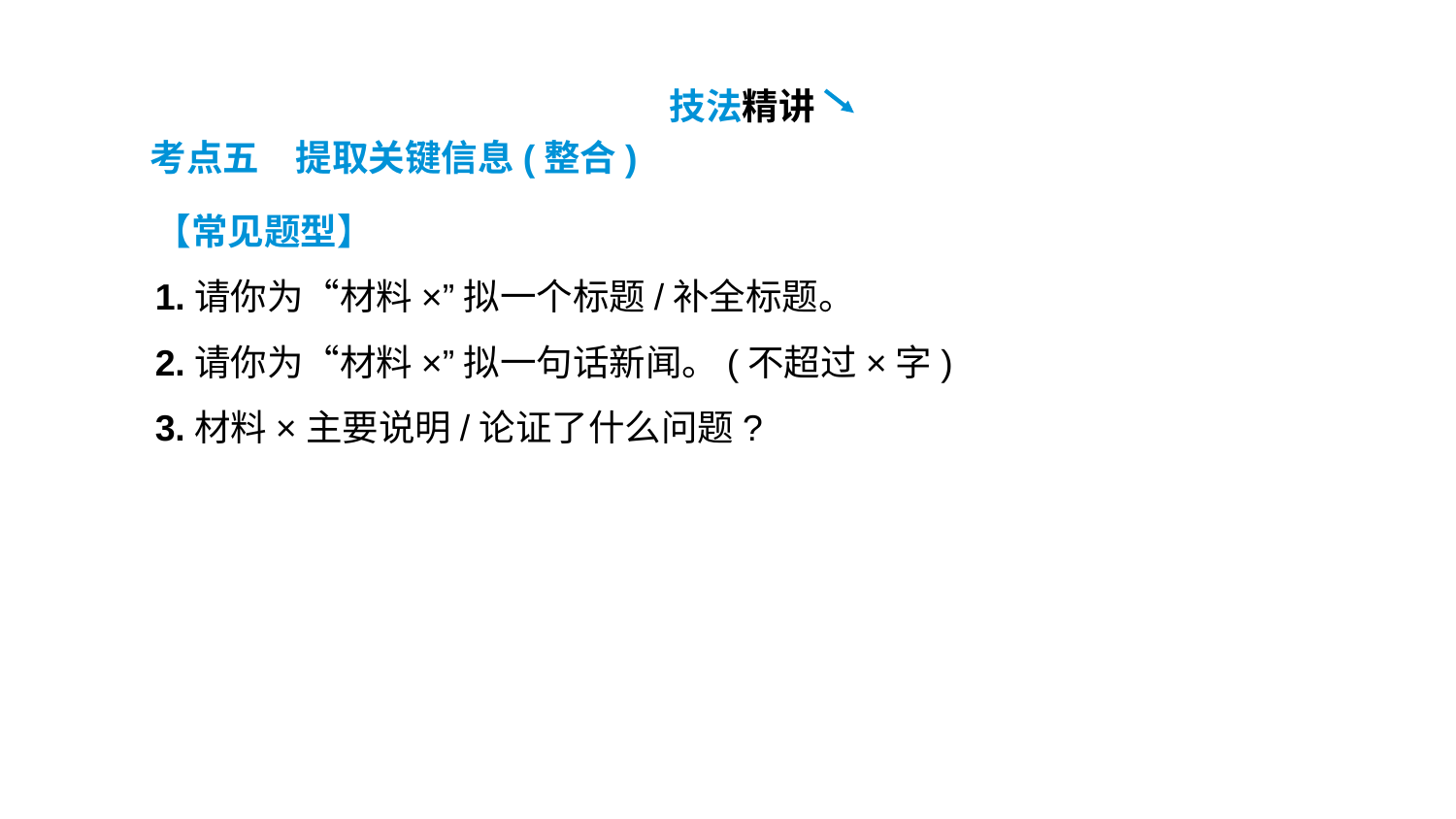

技法精讲
考点五　提取关键信息(整合)
【常见题型】
1.请你为“材料×”拟一个标题/补全标题。
2.请你为“材料×”拟一句话新闻。(不超过×字)
3.材料×主要说明/论证了什么问题?